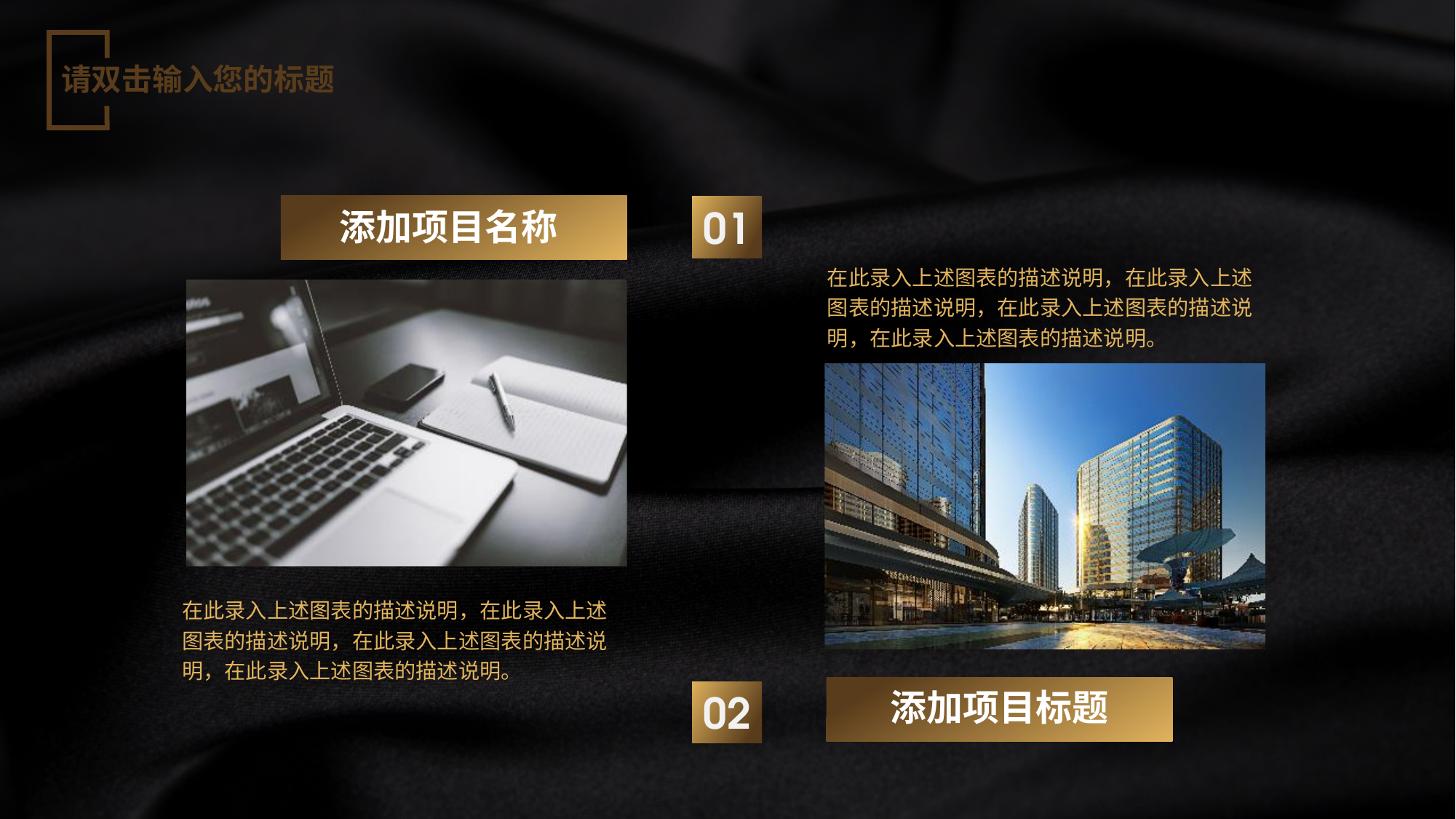

请双击输入您的标题
01
添加项目名称
在此录入上述图表的描述说明，在此录入上述图表的描述说明，在此录入上述图表的描述说明，在此录入上述图表的描述说明。

在此录入上述图表的描述说明，在此录入上述图表的描述说明，在此录入上述图表的描述说明，在此录入上述图表的描述说明。
添加项目标题
02